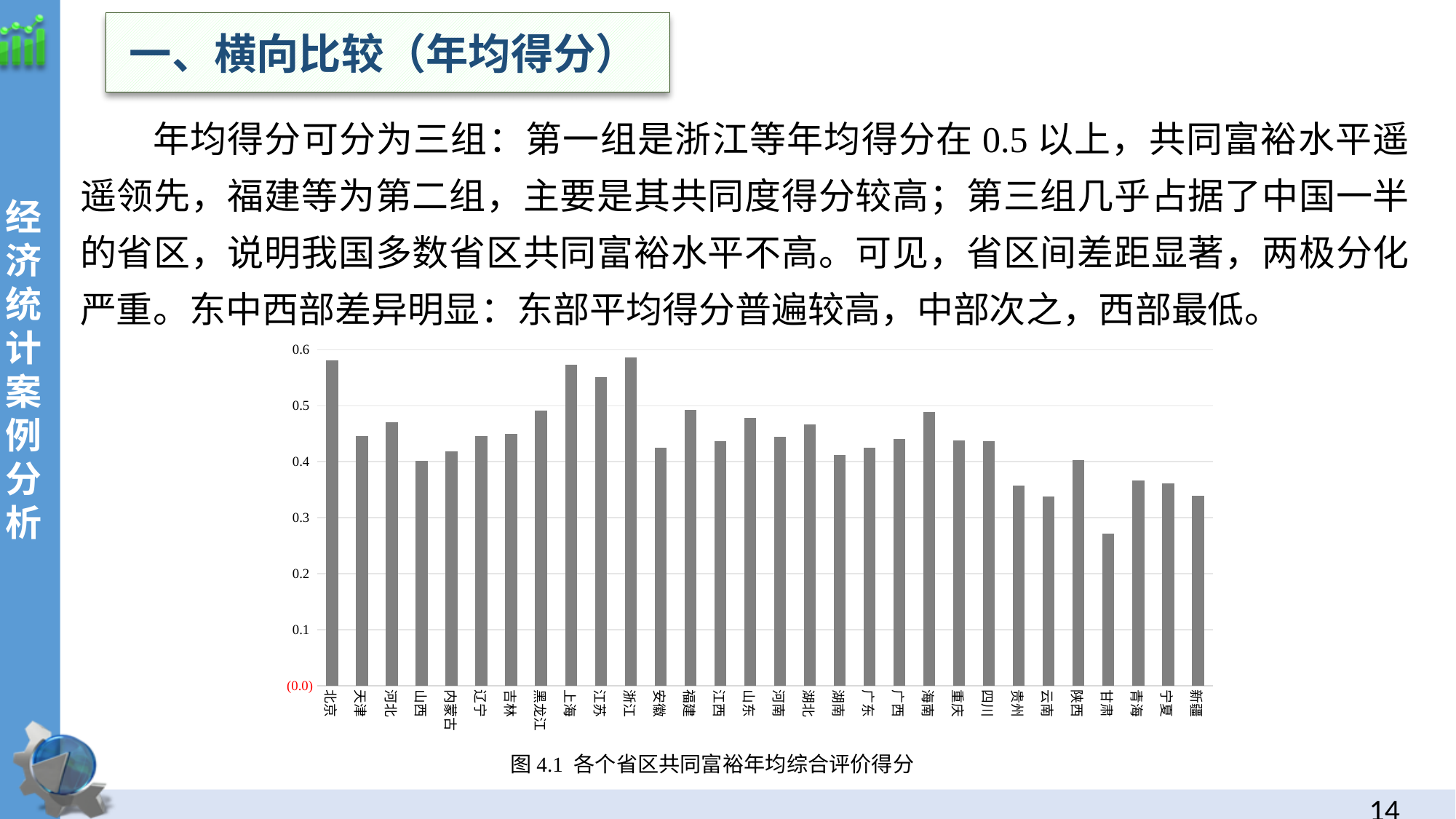

一、横向比较（年均得分）
年均得分可分为三组：第一组是浙江等年均得分在0.5以上，共同富裕水平遥遥领先，福建等为第二组，主要是其共同度得分较高；第三组几乎占据了中国一半的省区，说明我国多数省区共同富裕水平不高。可见，省区间差距显著，两极分化严重。东中西部差异明显：东部平均得分普遍较高，中部次之，西部最低。
经
济统计案例分析

### Chart

| Category |  |
|---|---|
| 北京 | 0.580980774525181 |
| 天津 | 0.446252568471806 |
| 河北 | 0.470549696622405 |
| 山西 | 0.401978581083213 |
| 内蒙古 | 0.418727416789381 |
| 辽宁 | 0.446287184349889 |
| 吉林 | 0.449542256047902 |
| 黑龙江 | 0.490872353963674 |
| 上海 | 0.573163250042191 |
| 江苏 | 0.550949516938071 |
| 浙江 | 0.586056439701589 |
| 安徽 | 0.424776478011213 |
| 福建 | 0.492456258624261 |
| 江西 | 0.436878702590105 |
| 山东 | 0.478497477742206 |
| 河南 | 0.444793262682743 |
| 湖北 | 0.466292254945465 |
| 湖南 | 0.412474888359334 |
| 广东 | 0.425126080685025 |
| 广西 | 0.440265528037905 |
| 海南 | 0.488750184265505 |
| 重庆 | 0.438576763221374 |
| 四川 | 0.436524305113841 |
| 贵州 | 0.357100645194028 |
| 云南 | 0.337590643159755 |
| 陕西 | 0.40243264647986 |
| 甘肃 | 0.271623530421999 |
| 青海 | 0.366521172482441 |
| 宁夏 | 0.361111049257988 |
| 新疆 | 0.339772526947272 |
图4.1 各个省区共同富裕年均综合评价得分
14